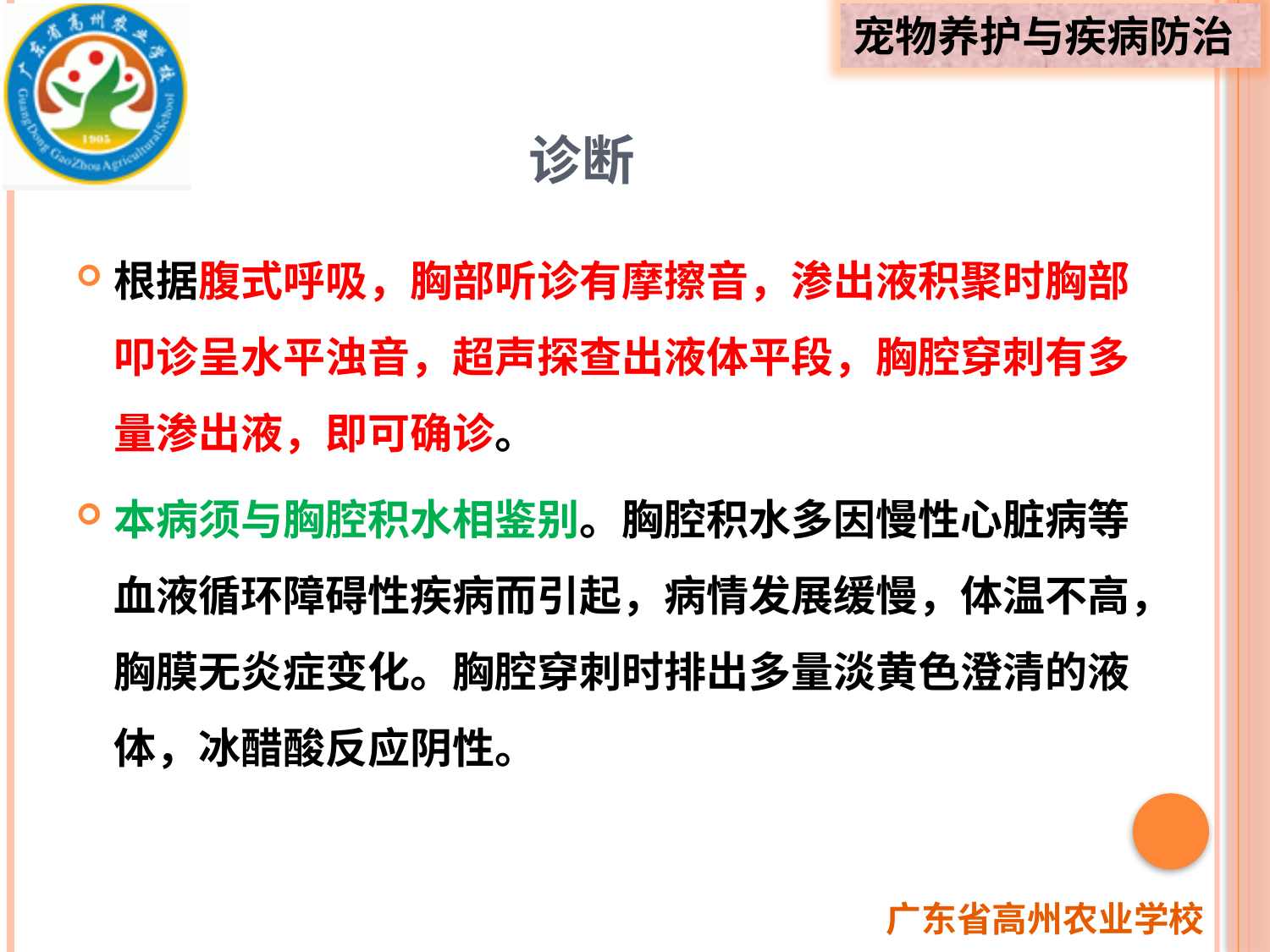

# 诊断
根据腹式呼吸，胸部听诊有摩擦音，渗出液积聚时胸部叩诊呈水平浊音，超声探查出液体平段，胸腔穿刺有多量渗出液，即可确诊。
本病须与胸腔积水相鉴别。胸腔积水多因慢性心脏病等血液循环障碍性疾病而引起，病情发展缓慢，体温不高，胸膜无炎症变化。胸腔穿刺时排出多量淡黄色澄清的液体，冰醋酸反应阴性。